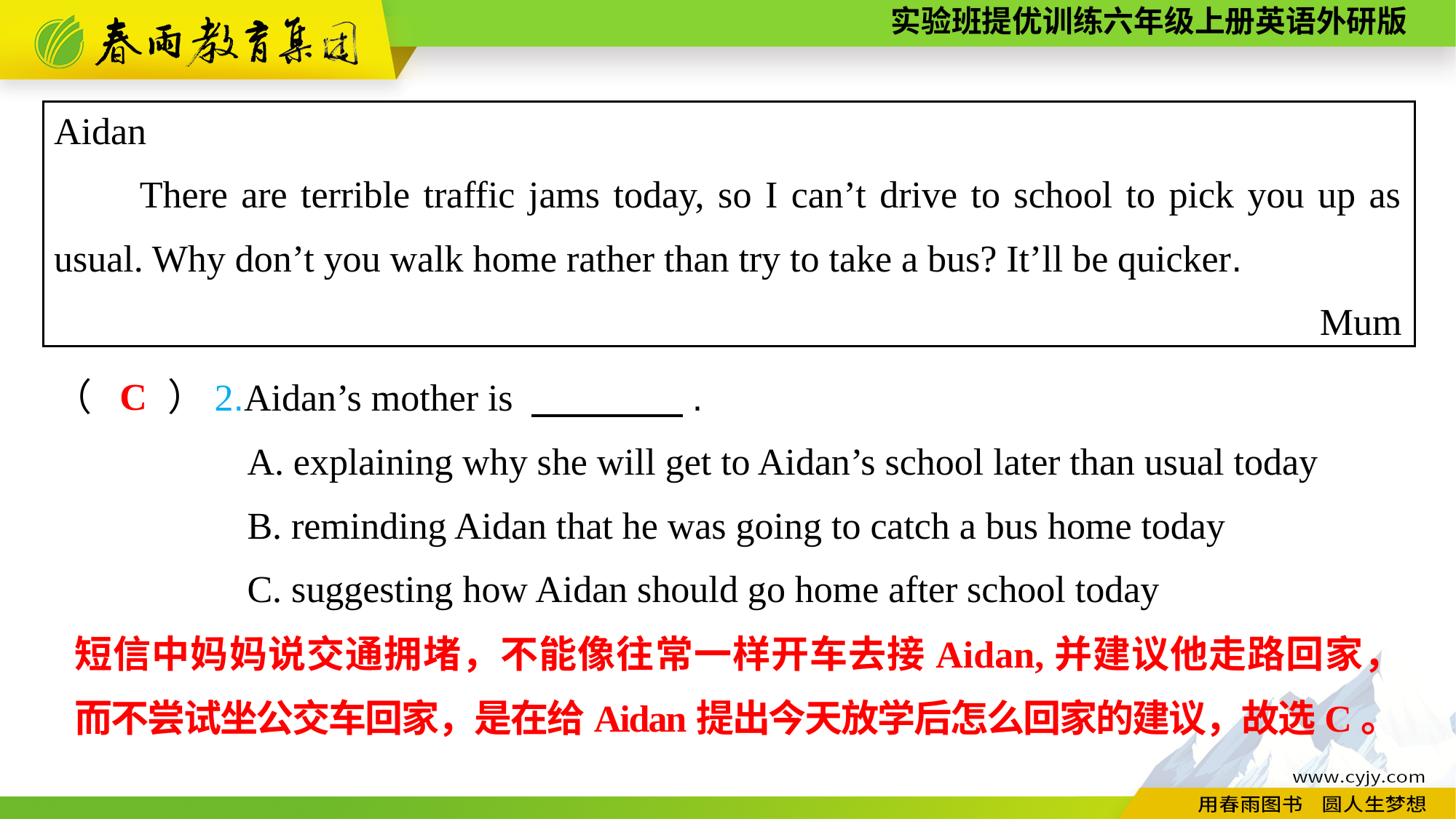

Aidan
There are terrible traffic jams today, so I can’t drive to school to pick you up as usual. Why don’t you walk home rather than try to take a bus? It’ll be quicker.
Mum

C
（　　）2.Aidan’s mother is 　　　　.
A. explaining why she will get to Aidan’s school later than usual today
B. reminding Aidan that he was going to catch a bus home today
C. suggesting how Aidan should go home after school today
短信中妈妈说交通拥堵，不能像往常一样开车去接Aidan,并建议他走路回家，而不尝试坐公交车回家，是在给Aidan提出今天放学后怎么回家的建议，故选C。